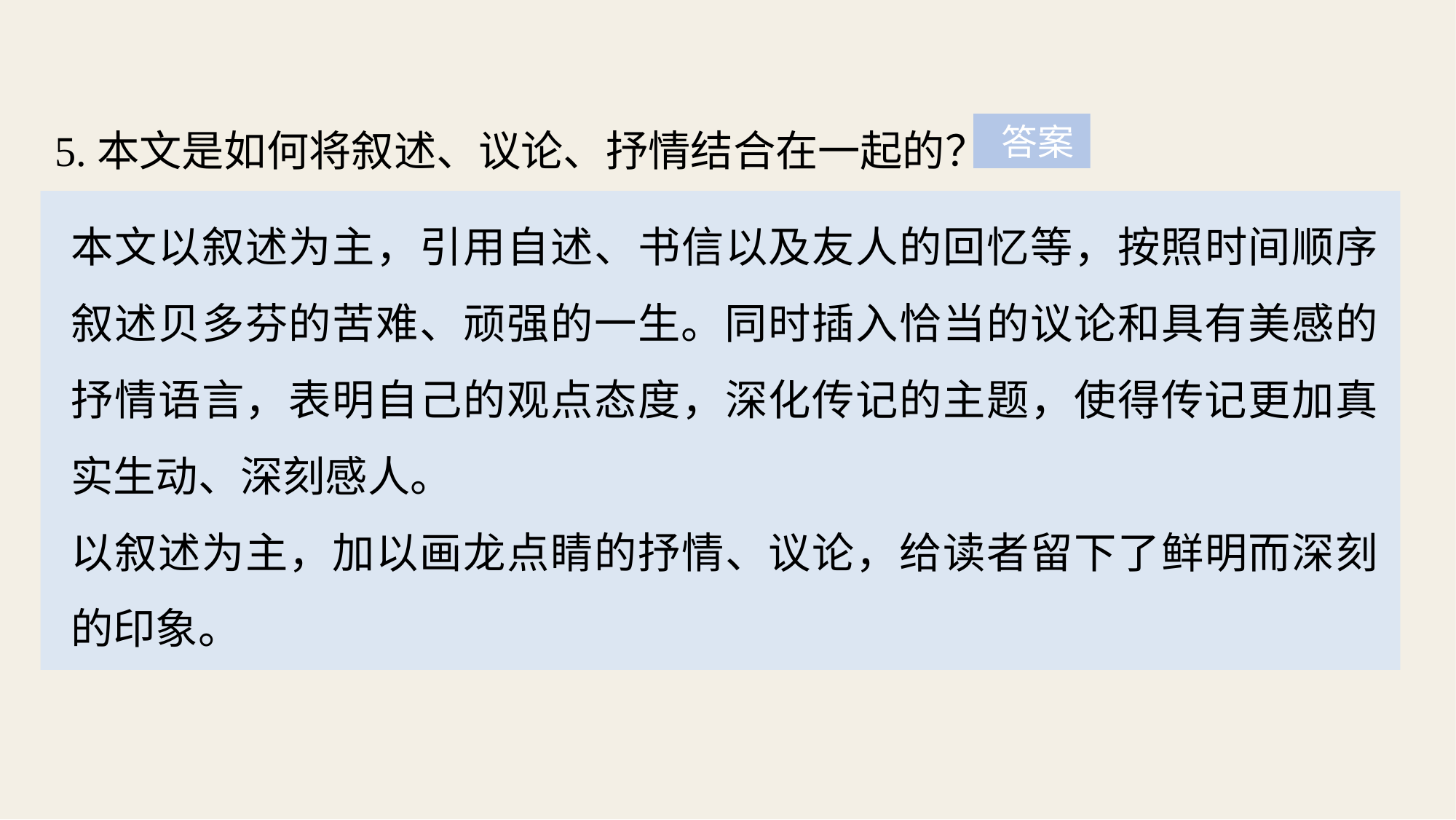

5.本文是如何将叙述、议论、抒情结合在一起的？
 答案
本文以叙述为主，引用自述、书信以及友人的回忆等，按照时间顺序叙述贝多芬的苦难、顽强的一生。同时插入恰当的议论和具有美感的抒情语言，表明自己的观点态度，深化传记的主题，使得传记更加真实生动、深刻感人。
以叙述为主，加以画龙点睛的抒情、议论，给读者留下了鲜明而深刻的印象。